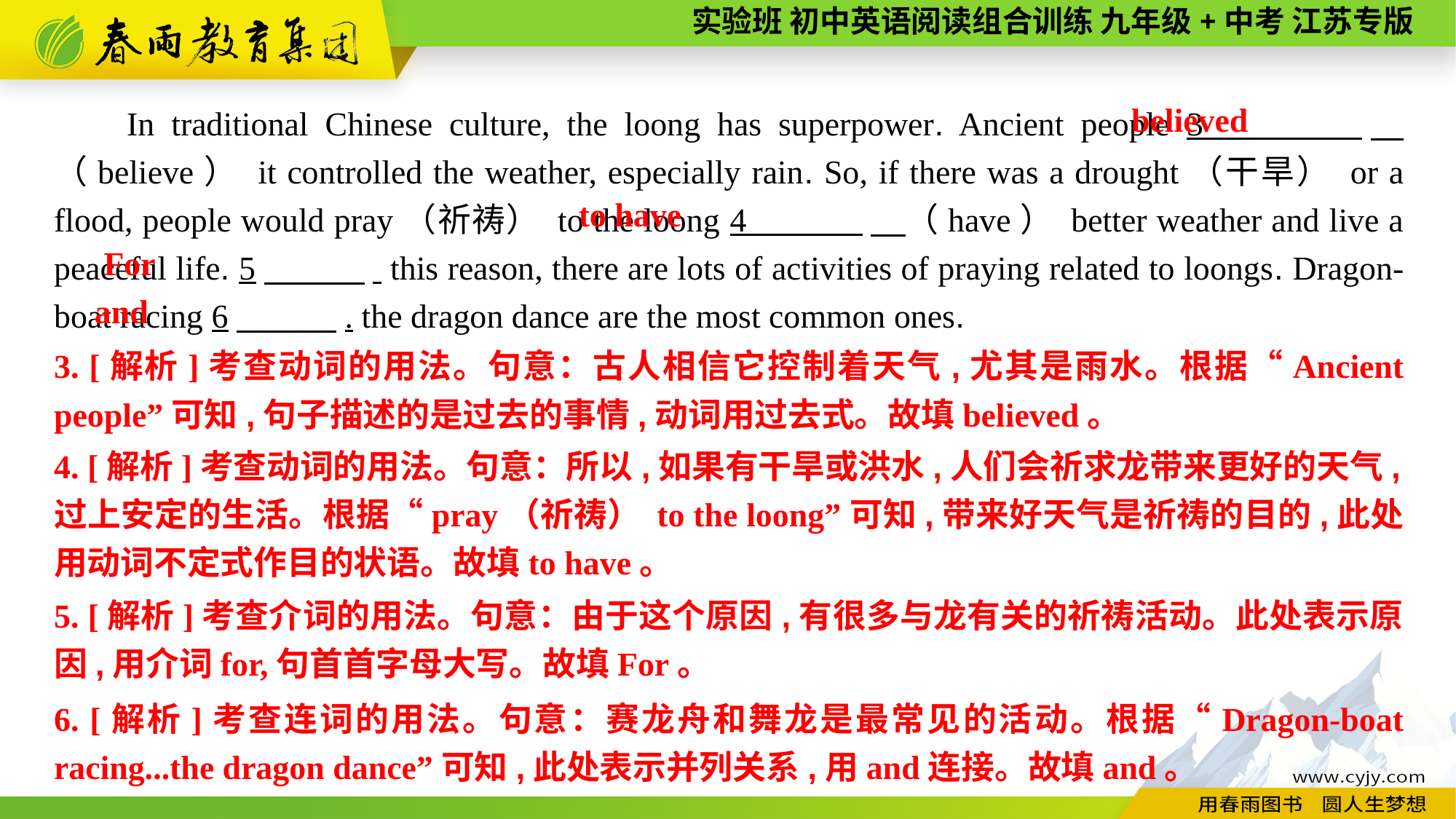

In traditional Chinese culture, the loong has superpower. Ancient people 3         　（believe） it controlled the weather, especially rain. So, if there was a drought（干旱） or a flood, people would pray（祈祷） to the loong 4            　（have） better weather and live a peaceful life. 5　        . this reason, there are lots of activities of praying related to loongs. Dragon-boat racing 6　         . the dragon dance are the most common ones.
believed
to have
For
and
3. [解析]考查动词的用法。句意：古人相信它控制着天气,尤其是雨水。根据“Ancient people”可知,句子描述的是过去的事情,动词用过去式。故填believed。
4. [解析]考查动词的用法。句意：所以,如果有干旱或洪水,人们会祈求龙带来更好的天气,过上安定的生活。根据“pray（祈祷） to the loong”可知,带来好天气是祈祷的目的,此处用动词不定式作目的状语。故填to have。
5. [解析]考查介词的用法。句意：由于这个原因,有很多与龙有关的祈祷活动。此处表示原因,用介词for,句首首字母大写。故填For。
6. [解析]考查连词的用法。句意：赛龙舟和舞龙是最常见的活动。根据“Dragon-boat racing...the dragon dance”可知,此处表示并列关系,用and连接。故填and。